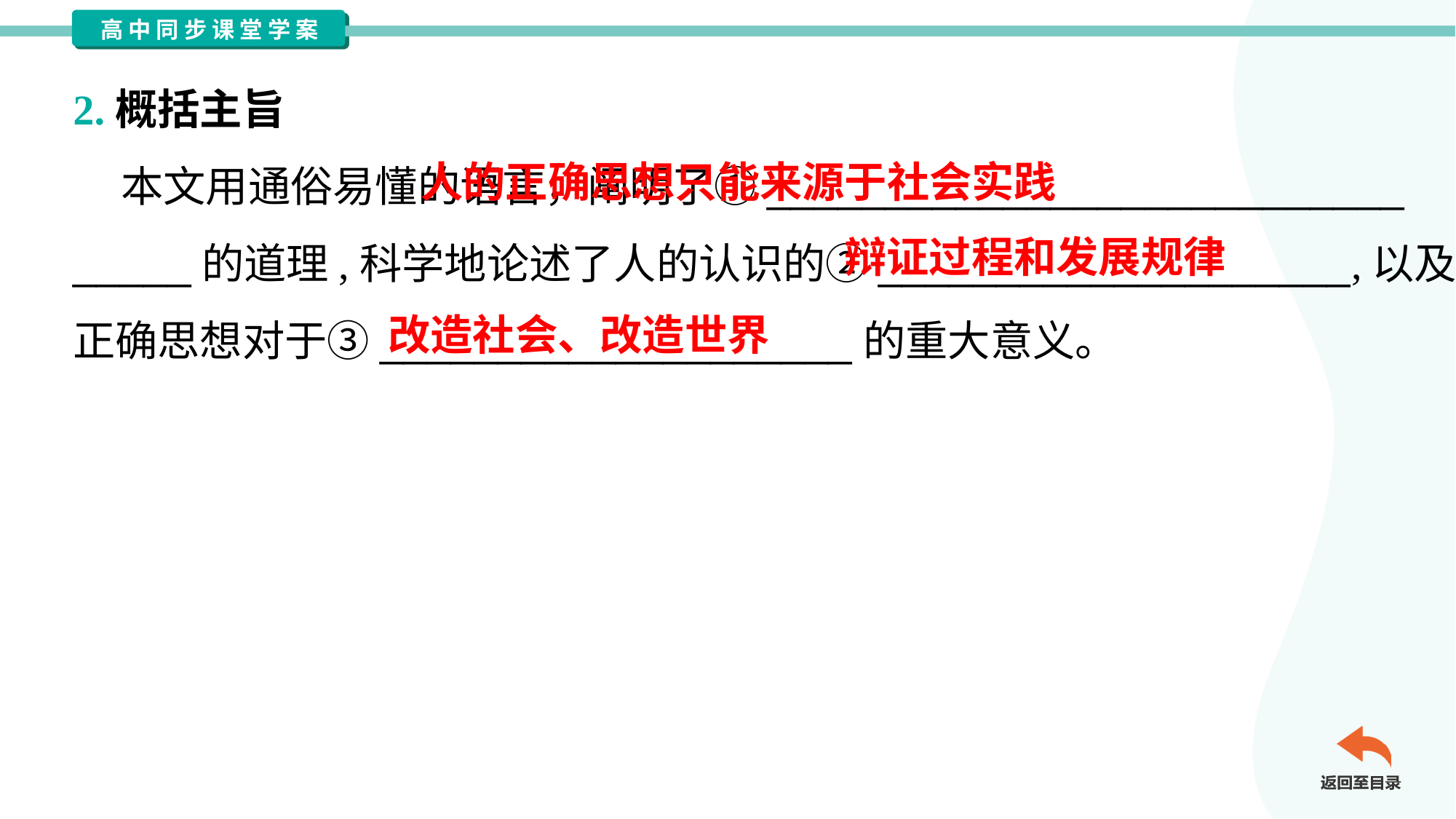

2.概括主旨
    本文用通俗易懂的语言，阐明了①___________________________
_____的道理,科学地论述了人的认识的②____________________,以及
正确思想对于③____________________的重大意义。
                                   人的正确思想只能来源于社会实践
辩证过程和发展规律
改造社会、改造世界